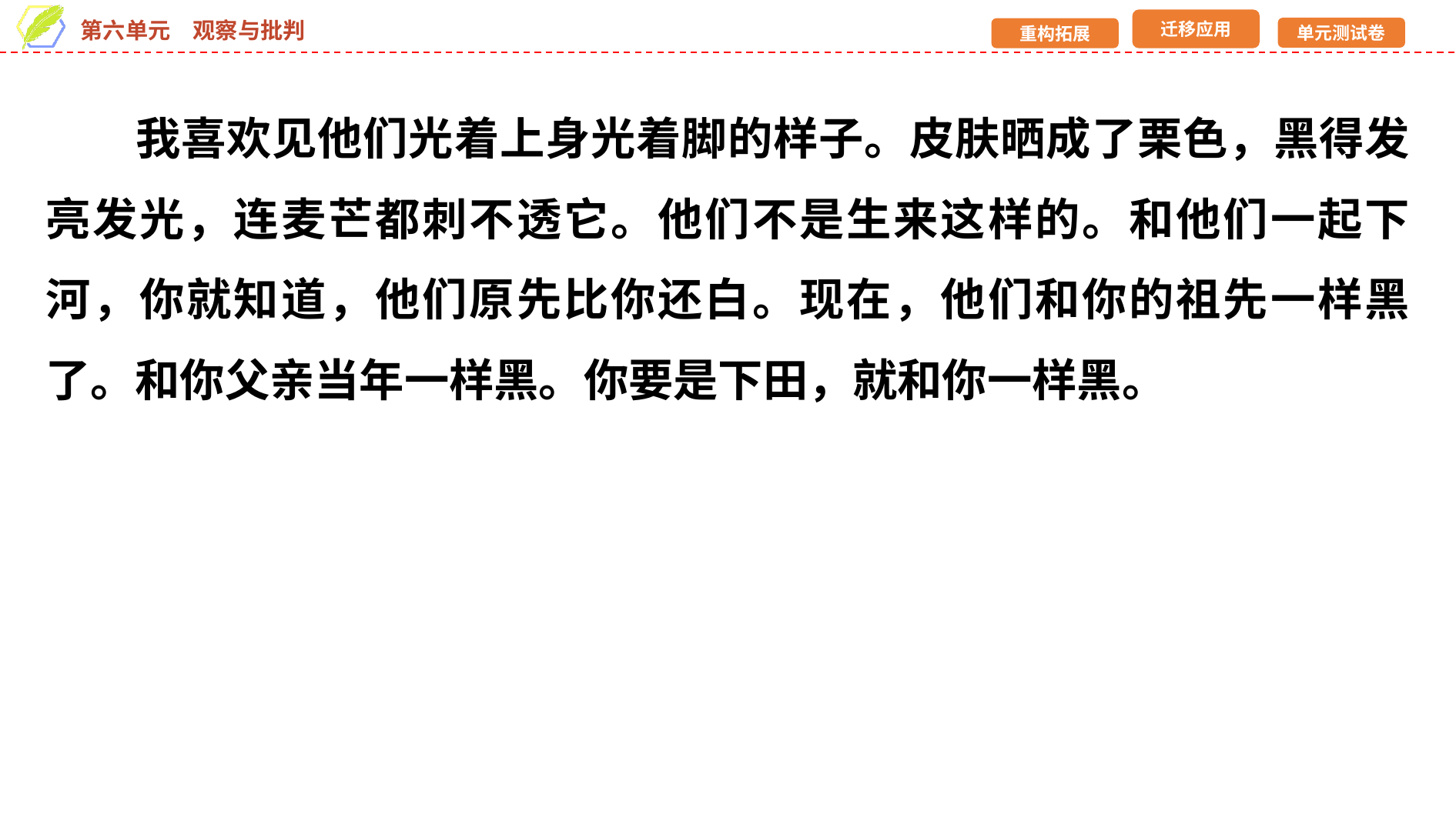

我喜欢见他们光着上身光着脚的样子。皮肤晒成了栗色，黑得发亮发光，连麦芒都刺不透它。他们不是生来这样的。和他们一起下河，你就知道，他们原先比你还白。现在，他们和你的祖先一样黑了。和你父亲当年一样黑。你要是下田，就和你一样黑。